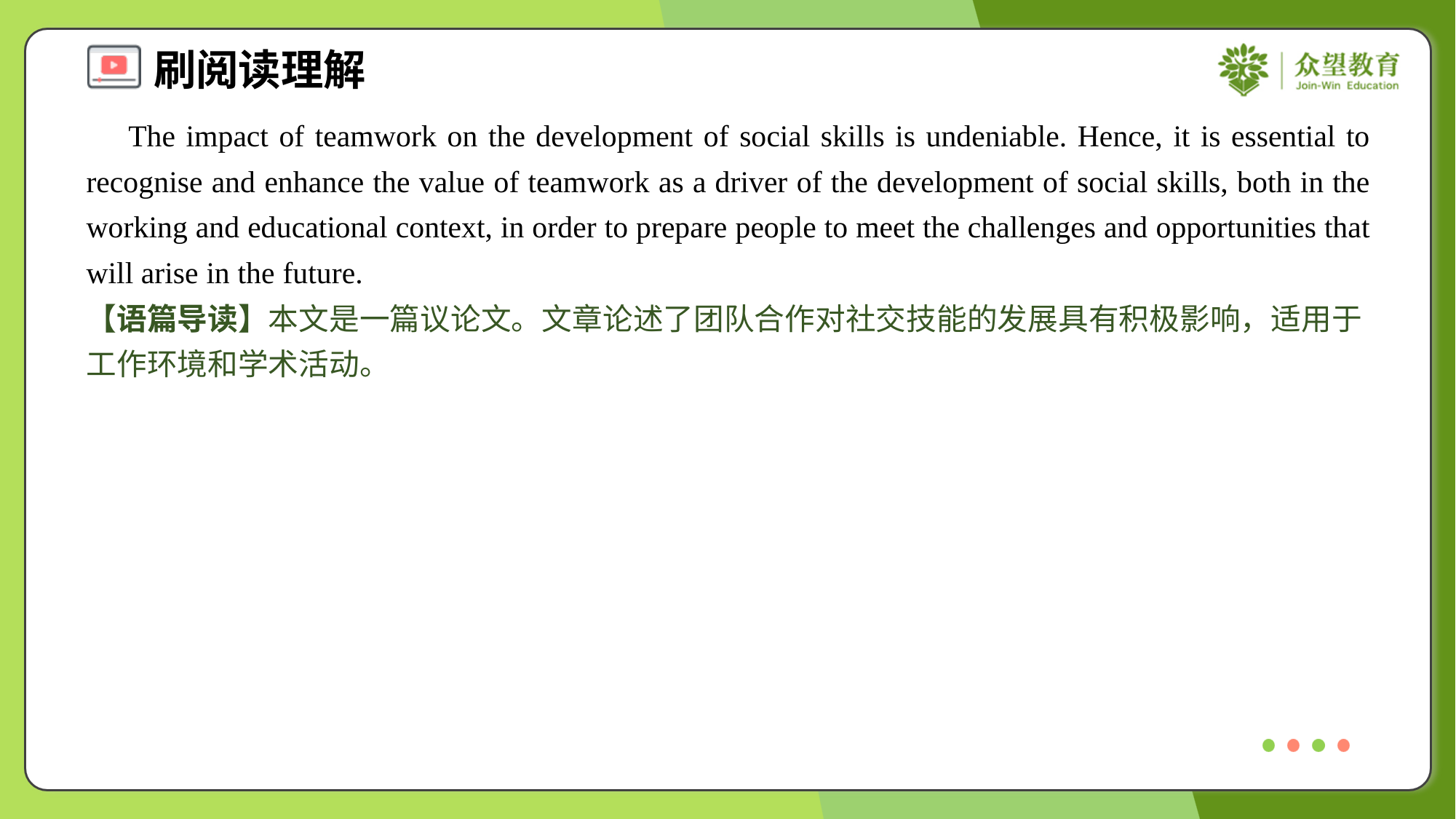

The impact of teamwork on the development of social skills is undeniable. Hence, it is essential to recognise and enhance the value of teamwork as a driver of the development of social skills, both in the working and educational context, in order to prepare people to meet the challenges and opportunities that will arise in the future.
【语篇导读】本文是一篇议论文。文章论述了团队合作对社交技能的发展具有积极影响，适用于工作环境和学术活动。